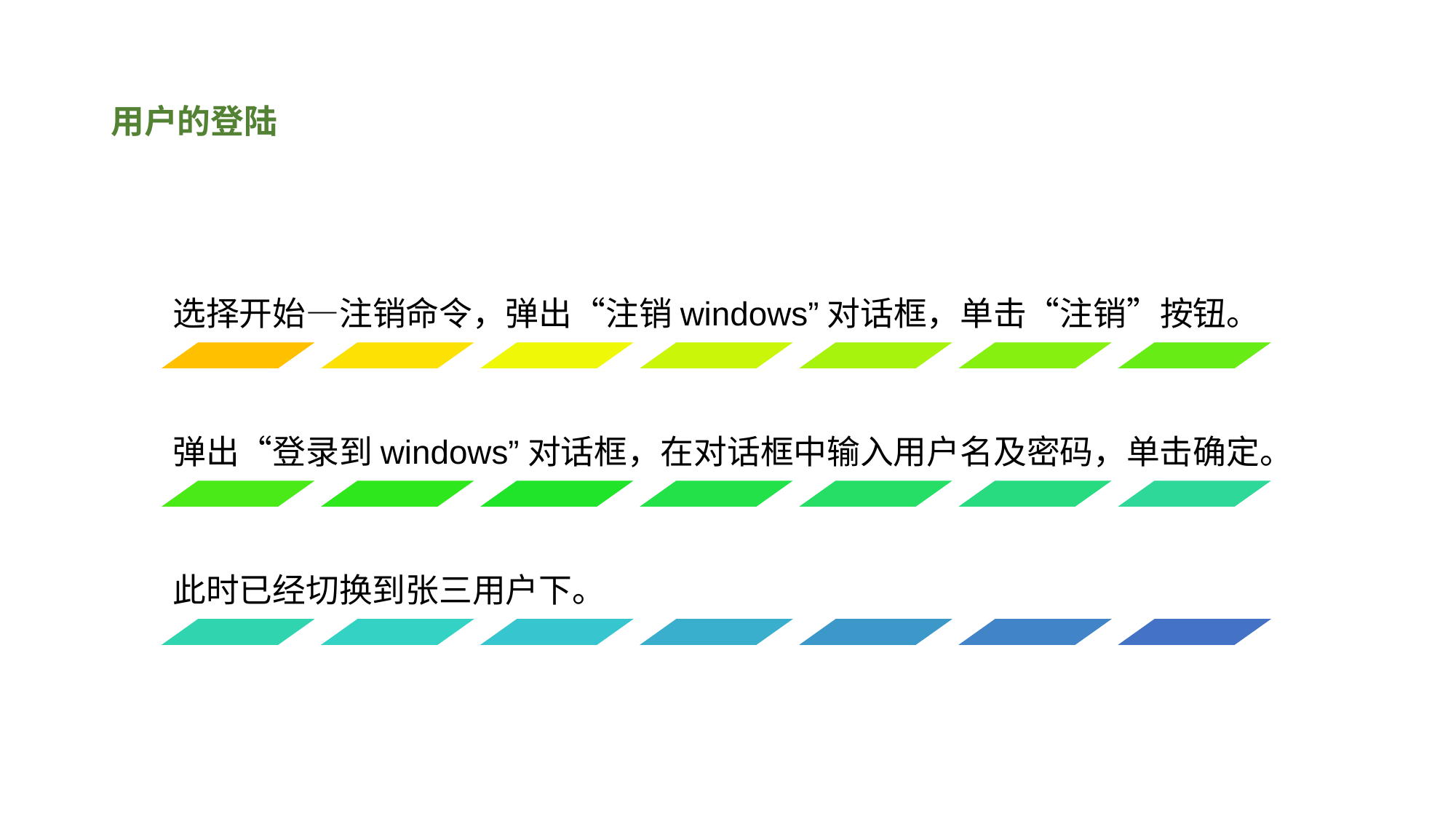

# 用户的登陆
选择开始—注销命令，弹出“注销windows”对话框，单击“注销”按钮。
弹出“登录到windows”对话框，在对话框中输入用户名及密码，单击确定。
此时已经切换到张三用户下。